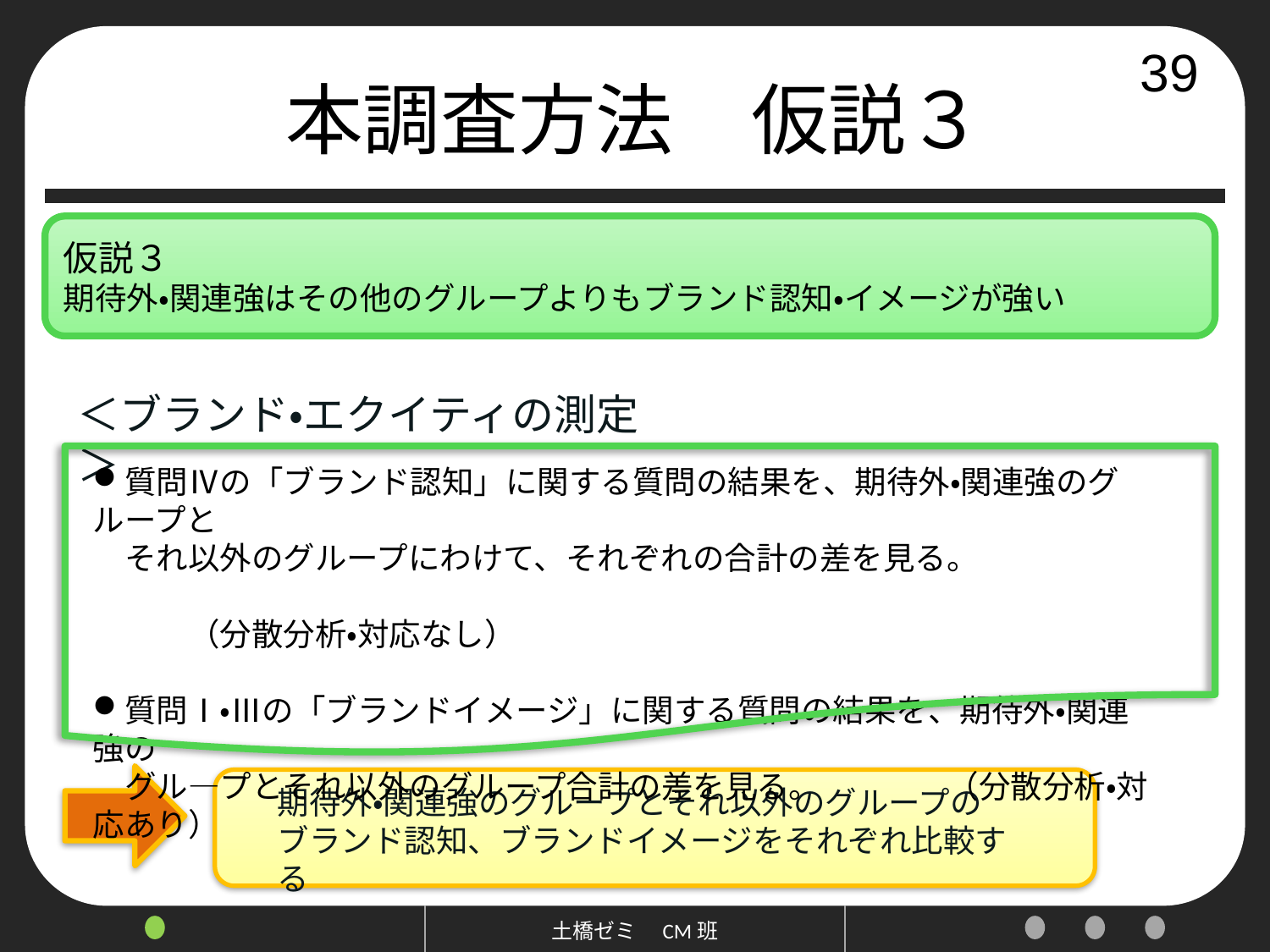

# 本調査方法　仮説３
39
仮説３
期待外・関連強はその他のグループよりもブランド認知・イメージが強い
＜ブランド・エクイティの測定＞

質問Ⅳの「ブランド認知」に関する質問の結果を、期待外・関連強のグループと
　それ以外のグループにわけて、それぞれの合計の差を見る。
　　　　　　　　　　　　　　　　　　　　　　　　　　　　　　　　　　　　（分散分析・対応なし）

質問Ⅰ・Ⅲの「ブランドイメージ」に関する質問の結果を、期待外・関連強の
　グル—プとそれ以外のグループ合計の差を見る。　　　　（分散分析・対応あり）

期待外・関連強のグループとそれ以外のグループの
ブランド認知、ブランドイメージをそれぞれ比較する
土橋ゼミ　CM班